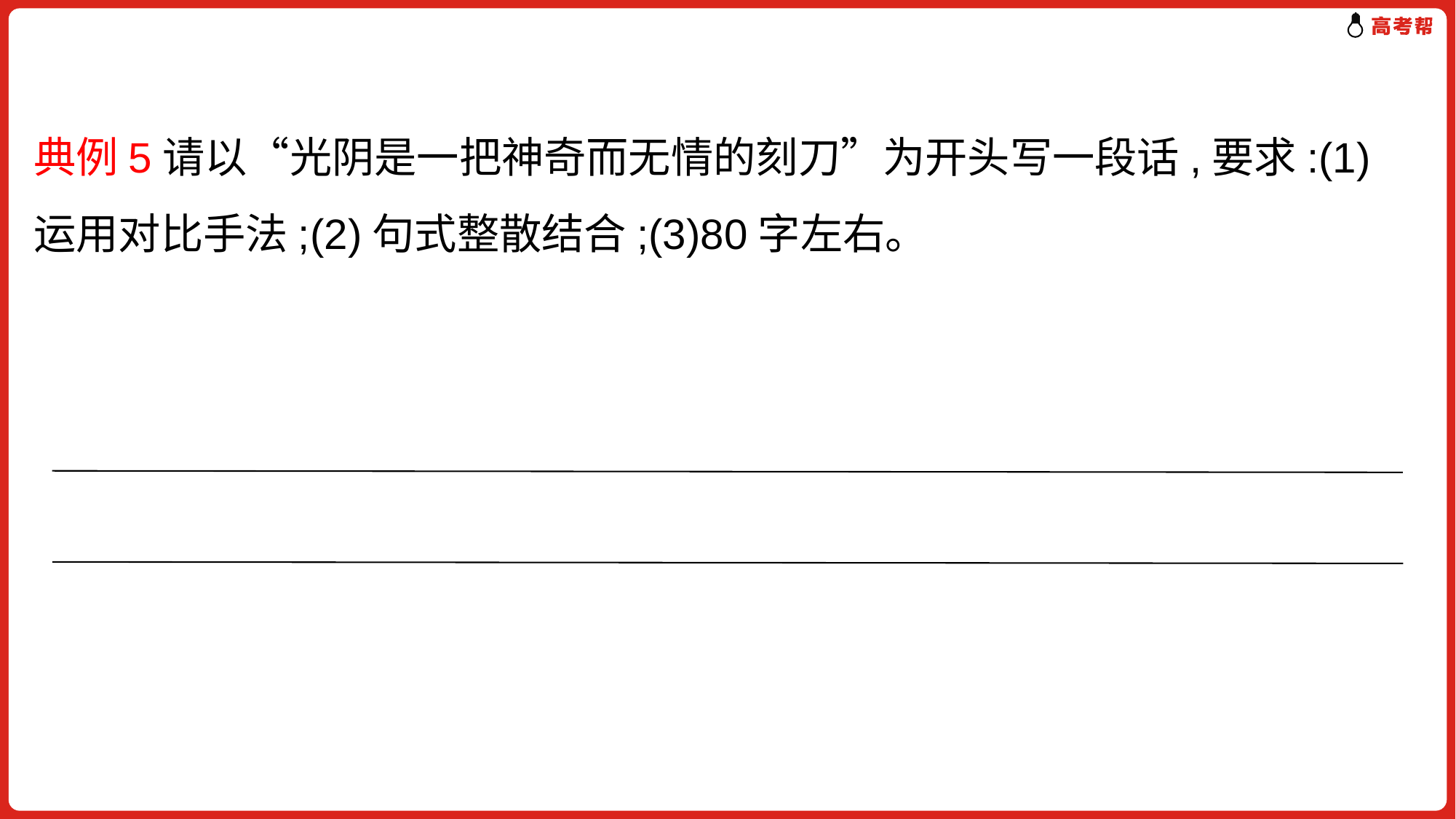

典例5请以“光阴是一把神奇而无情的刻刀”为开头写一段话,要求:(1)运用对比手法;(2)句式整散结合;(3)80字左右。